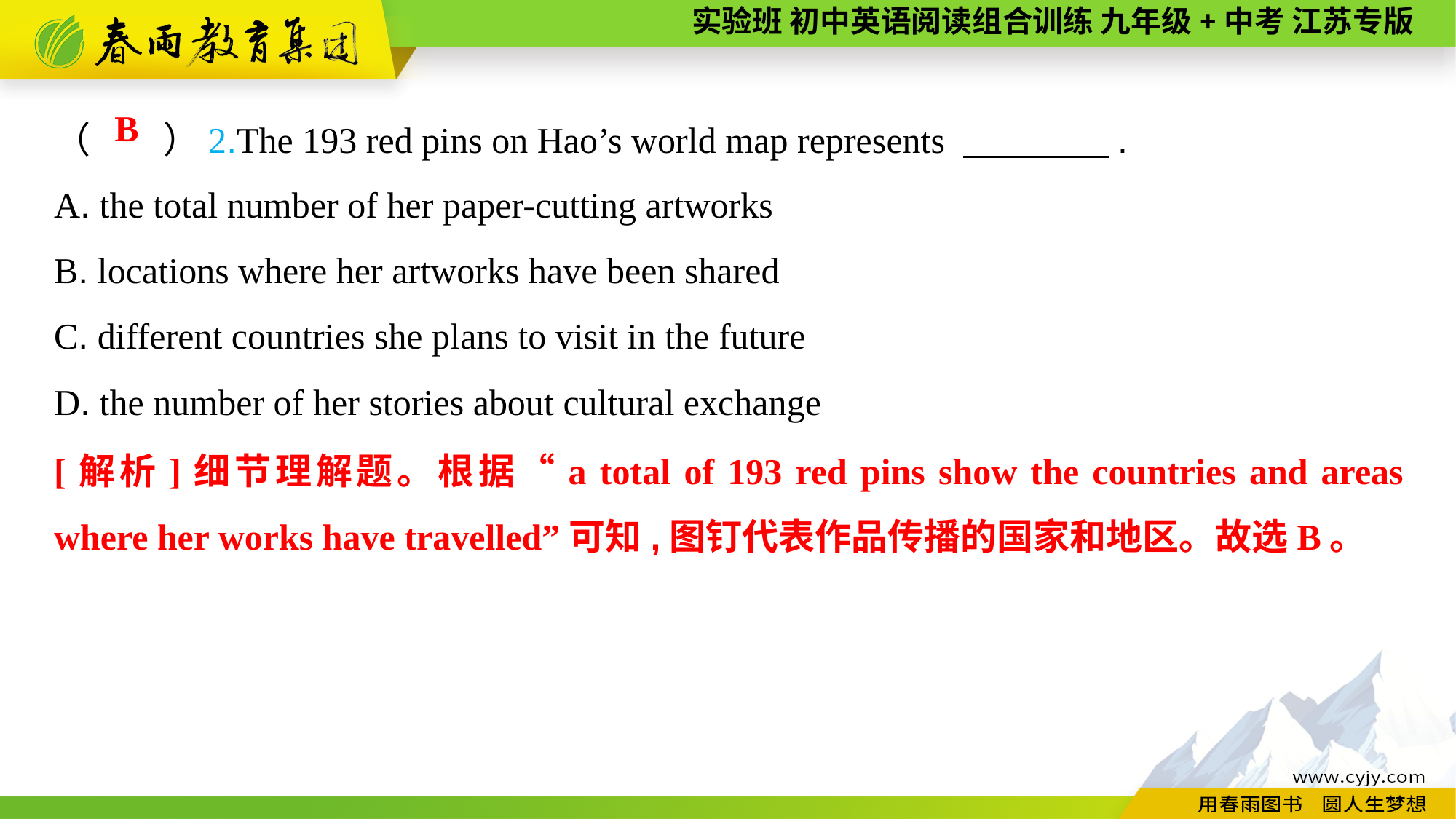

（　　）2.The 193 red pins on Hao’s world map represents 　　　　.
A. the total number of her paper-cutting artworks
B. locations where her artworks have been shared
C. different countries she plans to visit in the future
D. the number of her stories about cultural exchange
B
[解析]细节理解题。根据“a total of 193 red pins show the countries and areas where her works have travelled”可知,图钉代表作品传播的国家和地区。故选B。